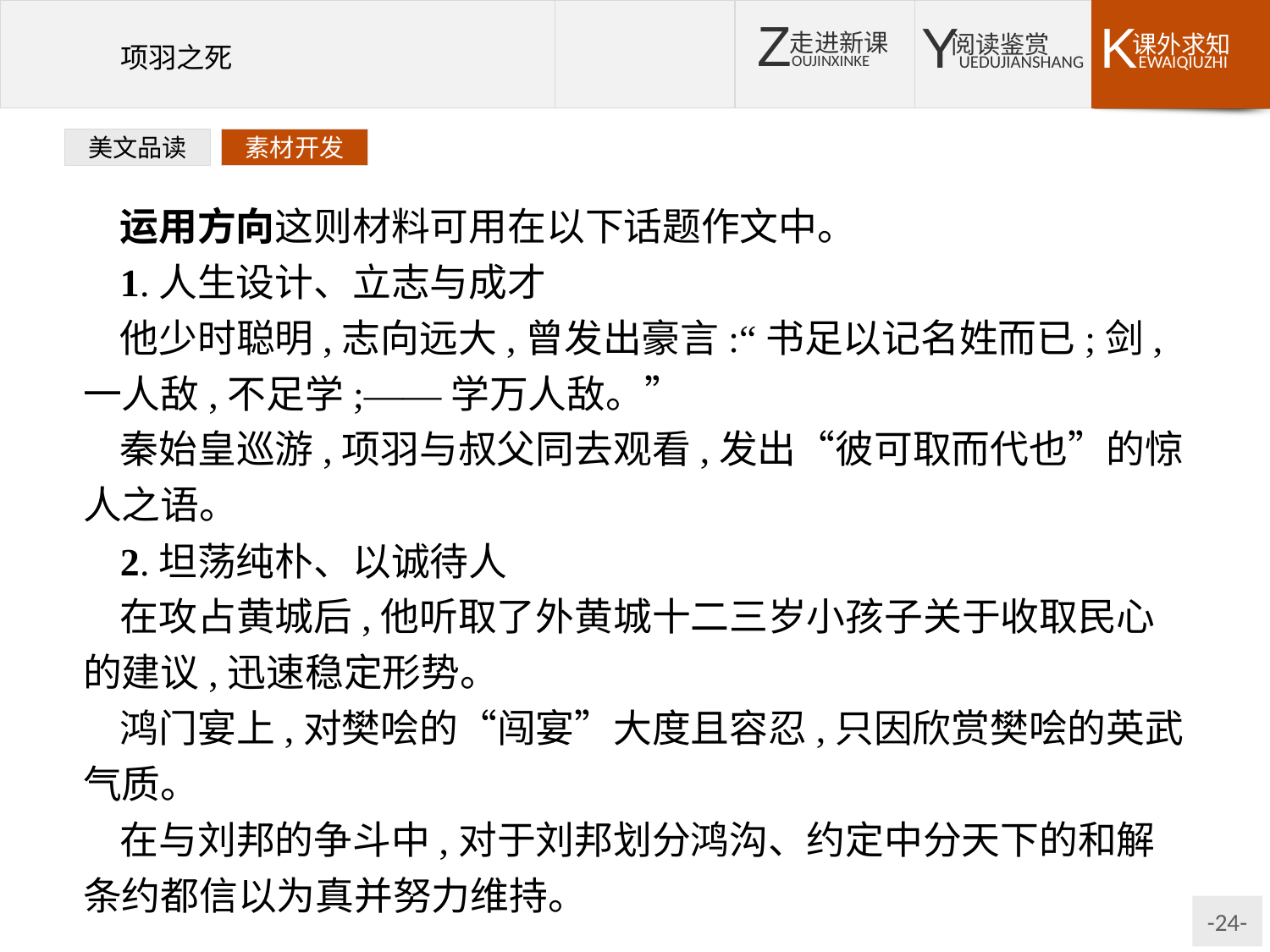

美文品读
素材开发
运用方向这则材料可用在以下话题作文中。
1.人生设计、立志与成才
他少时聪明,志向远大,曾发出豪言:“书足以记名姓而已;剑,一人敌,不足学;——学万人敌。”
秦始皇巡游,项羽与叔父同去观看,发出“彼可取而代也”的惊人之语。
2.坦荡纯朴、以诚待人
在攻占黄城后,他听取了外黄城十二三岁小孩子关于收取民心的建议,迅速稳定形势。
鸿门宴上,对樊哙的“闯宴”大度且容忍,只因欣赏樊哙的英武气质。
在与刘邦的争斗中,对于刘邦划分鸿沟、约定中分天下的和解条约都信以为真并努力维持。